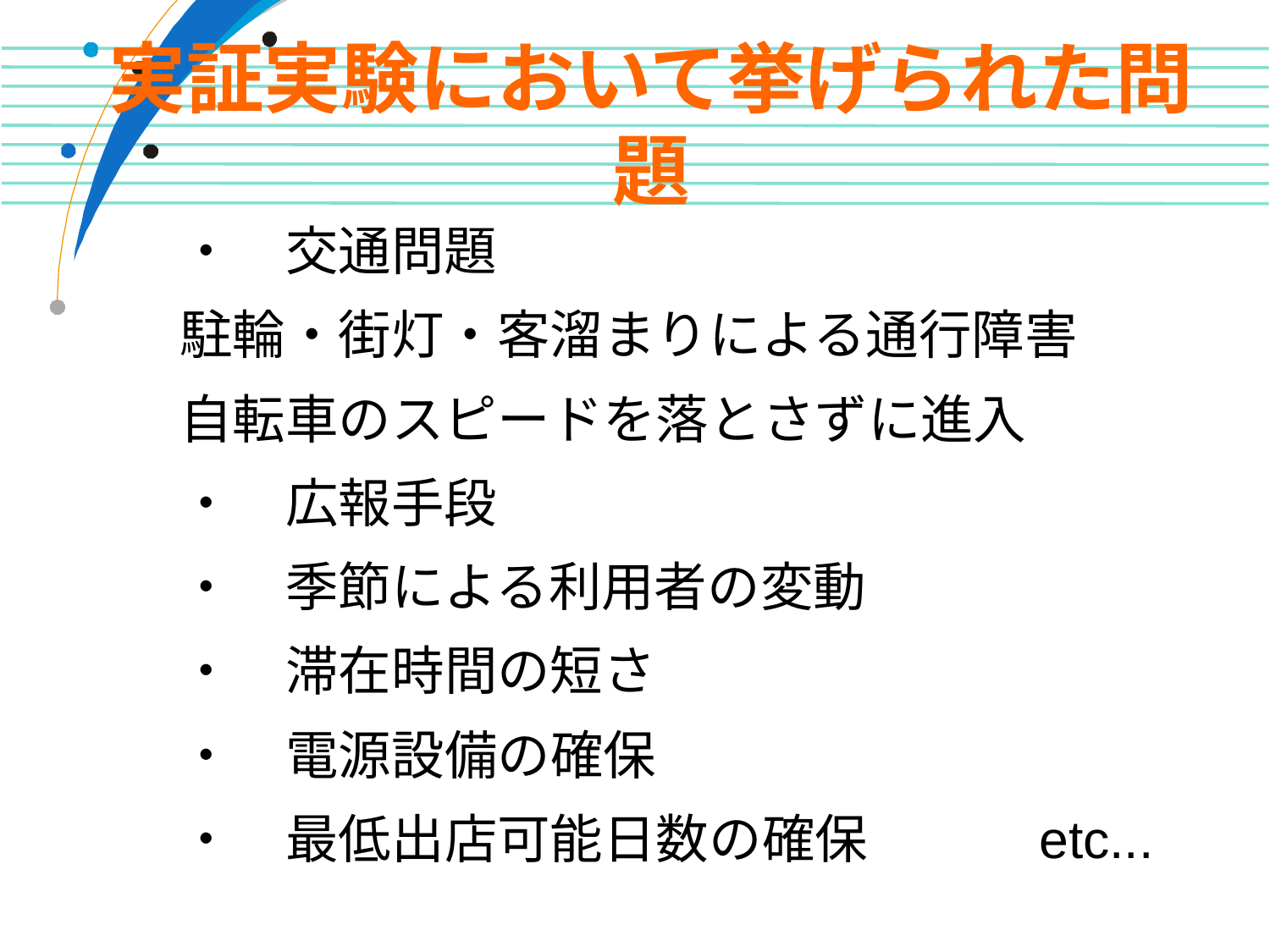

# 実証実験において挙げられた問題
・　交通問題
駐輪・街灯・客溜まりによる通行障害
自転車のスピードを落とさずに進入
・　広報手段
・　季節による利用者の変動
・　滞在時間の短さ
・　電源設備の確保
・　最低出店可能日数の確保　　　etc...